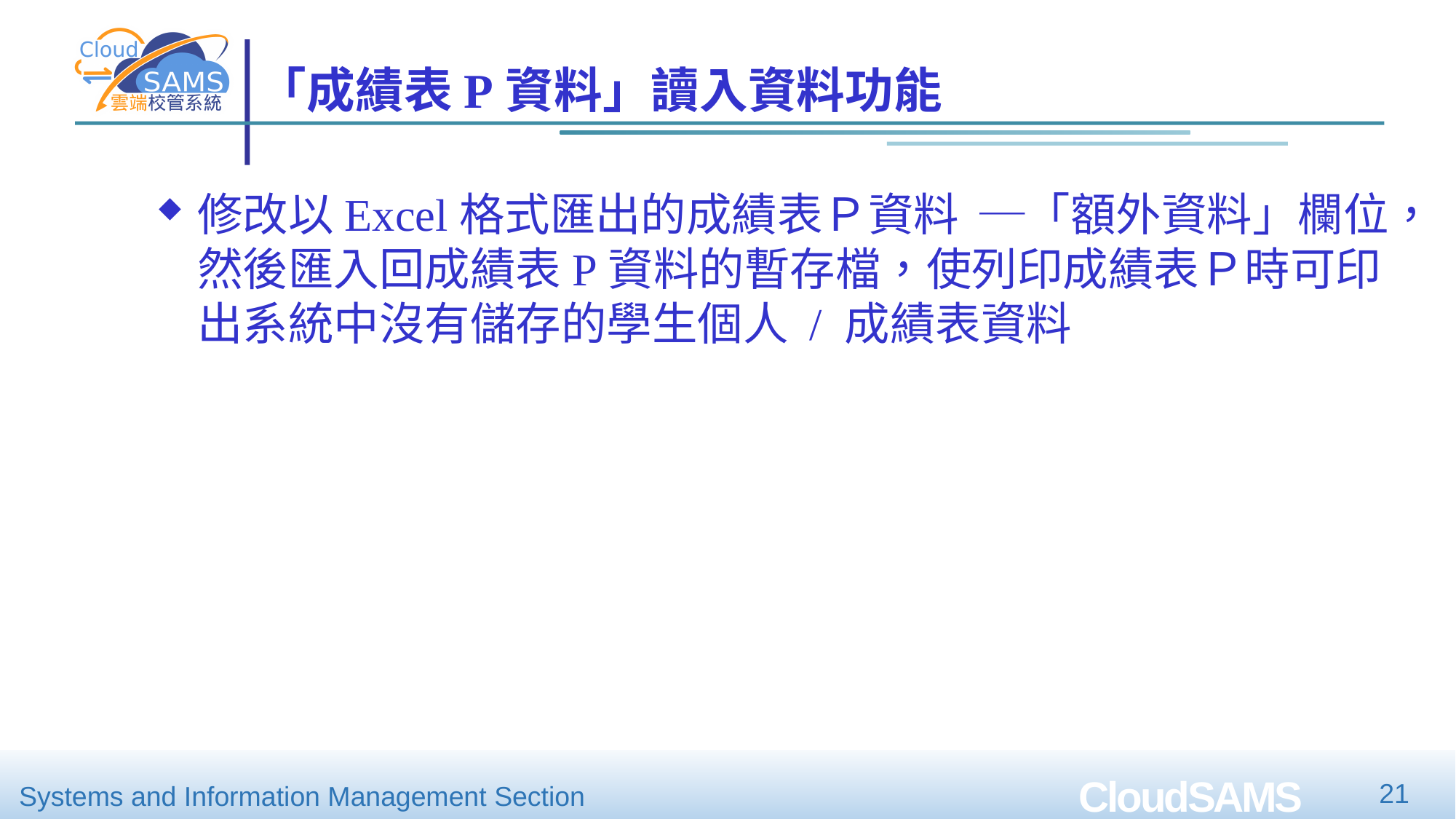

# 「成績表P資料」讀入資料功能
修改以Excel格式匯出的成績表Ｐ資料  ─「額外資料」欄位，然後匯入回成績表P資料的暫存檔，使列印成績表Ｐ時可印出系統中沒有儲存的學生個人 / 成績表資料

21